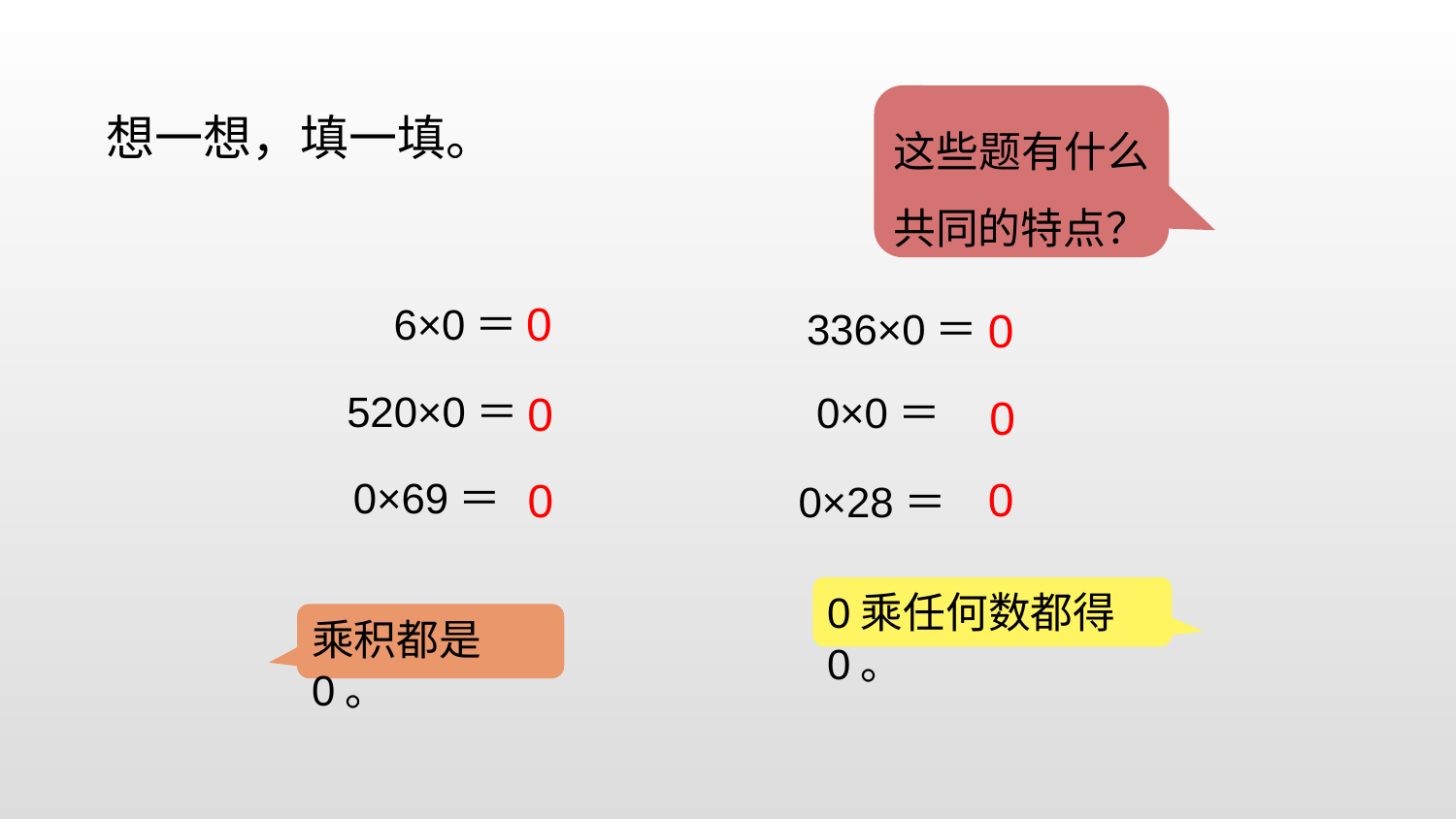

这些题有什么共同的特点？
想一想，填一填。
    6×0＝
0
0
336×0＝
    0×0＝
520×0＝
0
0
  0×69＝
0
0
    0×28＝
0乘任何数都得0。
乘积都是0。